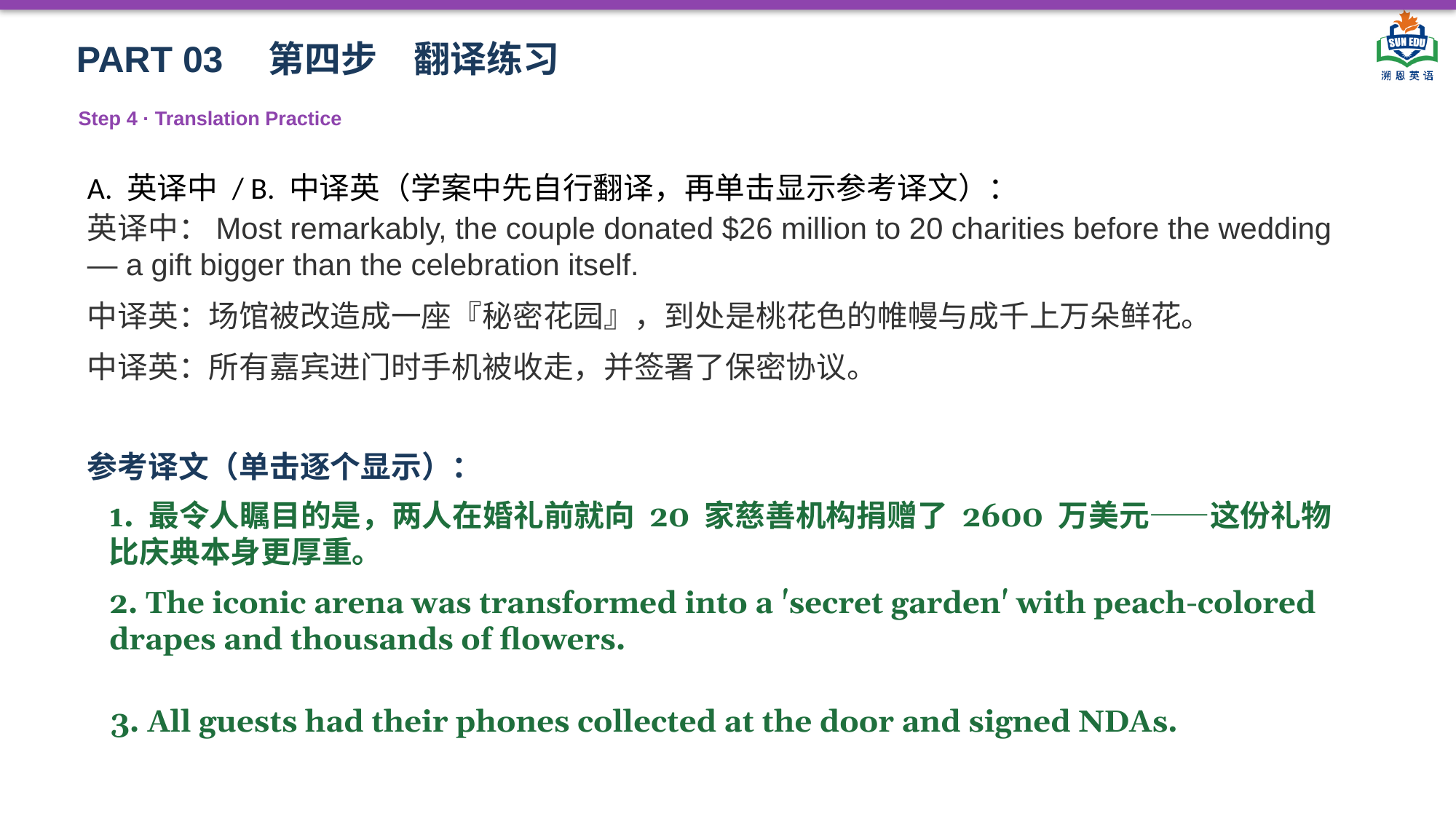

PART 03　第四步　翻译练习
Step 4 · Translation Practice
A. 英译中 / B. 中译英（学案中先自行翻译，再单击显示参考译文）：
英译中：Most remarkably, the couple donated $26 million to 20 charities before the wedding — a gift bigger than the celebration itself.
中译英：场馆被改造成一座『秘密花园』，到处是桃花色的帷幔与成千上万朵鲜花。
中译英：所有嘉宾进门时手机被收走，并签署了保密协议。
参考译文（单击逐个显示）：
1. 最令人瞩目的是，两人在婚礼前就向 20 家慈善机构捐赠了 2600 万美元——这份礼物比庆典本身更厚重。
2. The iconic arena was transformed into a 'secret garden' with peach-colored drapes and thousands of flowers.
3. All guests had their phones collected at the door and signed NDAs.